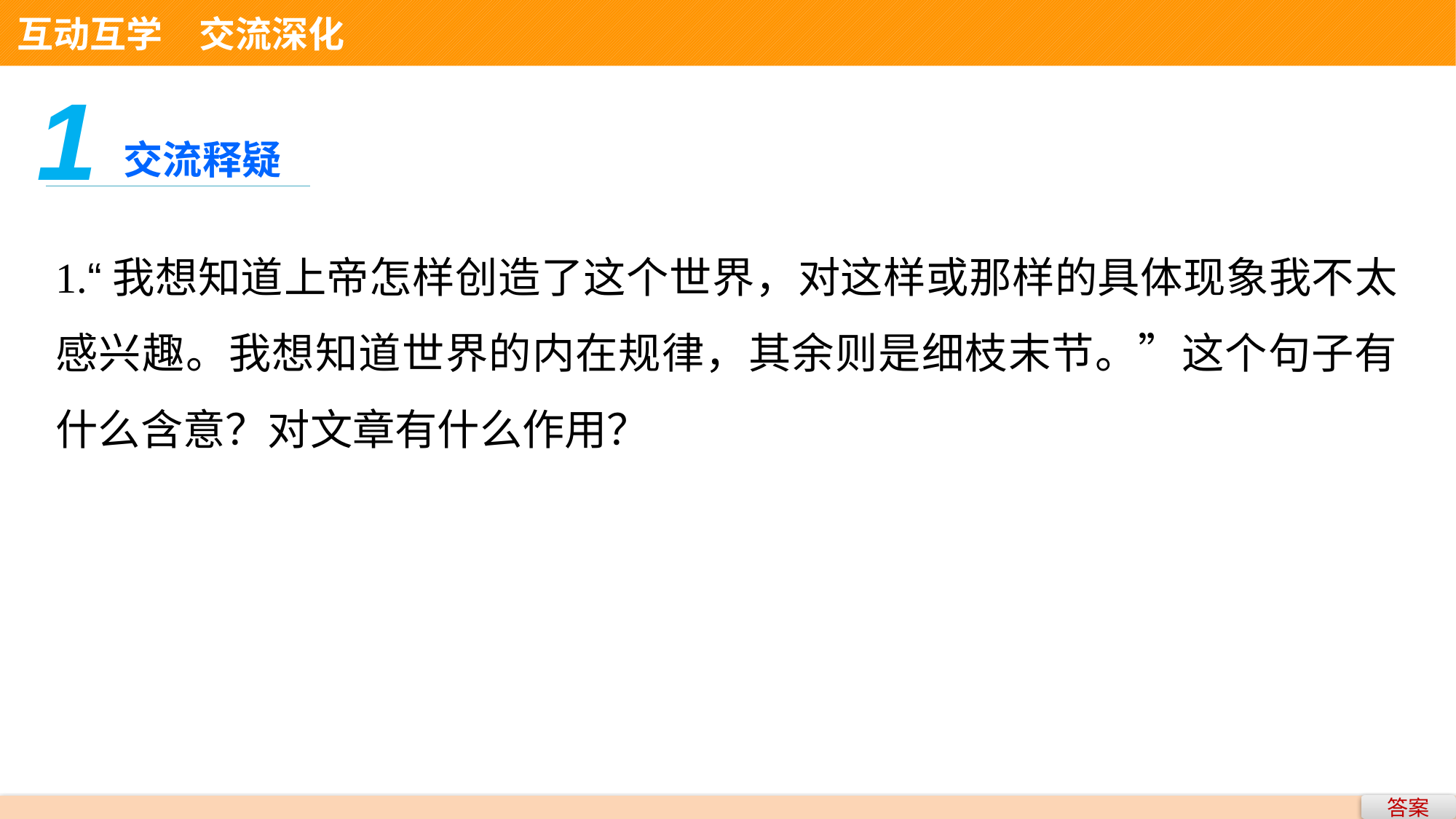

互动互学　交流深化
1
交流释疑
1.“我想知道上帝怎样创造了这个世界，对这样或那样的具体现象我不太感兴趣。我想知道世界的内在规律，其余则是细枝末节。”这个句子有什么含意？对文章有什么作用？
答案